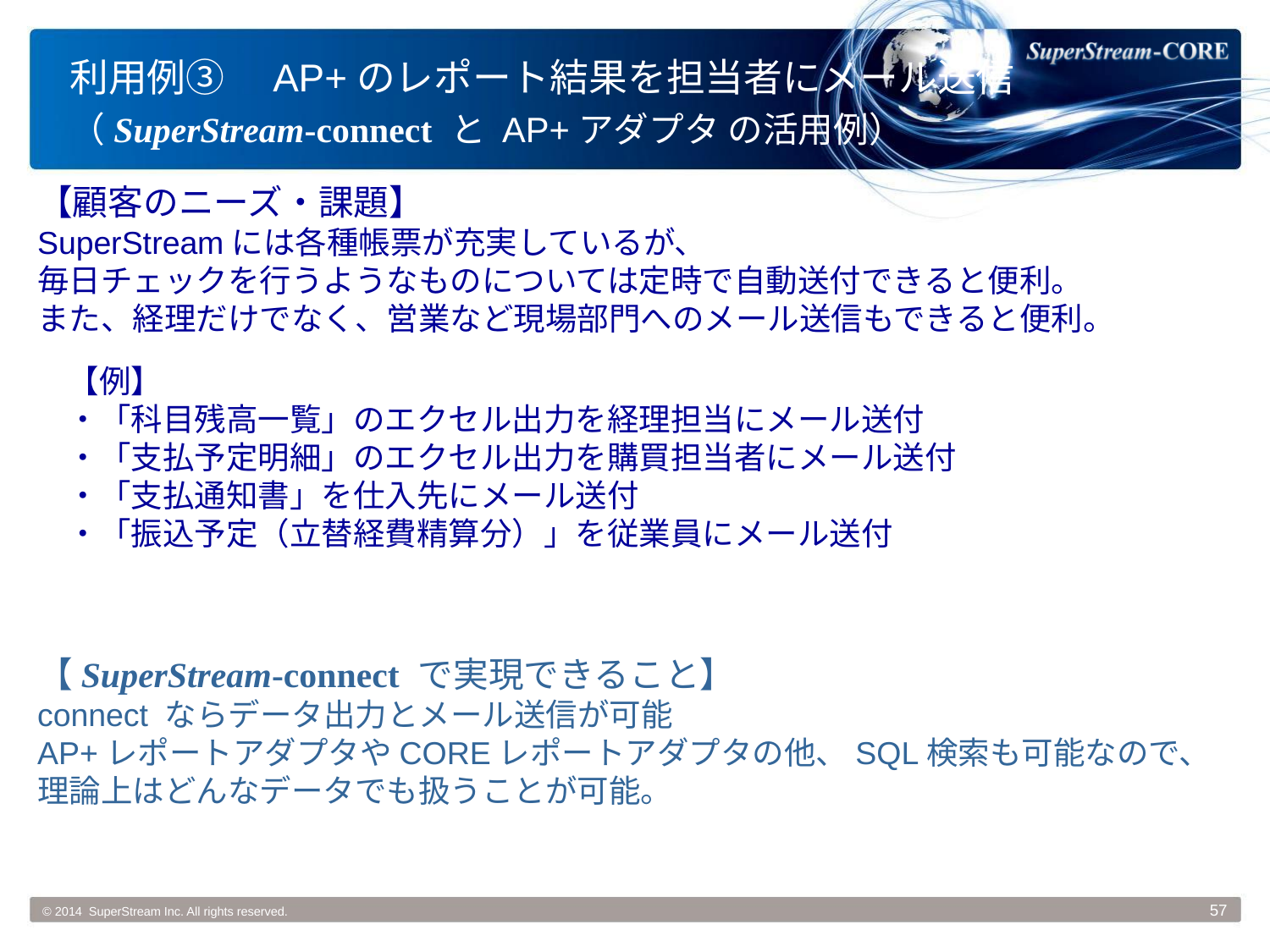

# 利用例③　AP+のレポート結果を担当者にメール送信 （SuperStream-connect と AP+アダプタ の活用例）
【顧客のニーズ・課題】
SuperStreamには各種帳票が充実しているが、
毎日チェックを行うようなものについては定時で自動送付できると便利。
また、経理だけでなく、営業など現場部門へのメール送信もできると便利。
【例】
・「科目残高一覧」のエクセル出力を経理担当にメール送付
・「支払予定明細」のエクセル出力を購買担当者にメール送付
・「支払通知書」を仕入先にメール送付
・「振込予定（立替経費精算分）」を従業員にメール送付

【SuperStream-connect で実現できること】
connect ならデータ出力とメール送信が可能
AP+レポートアダプタやCOREレポートアダプタの他、SQL検索も可能なので、
理論上はどんなデータでも扱うことが可能。
© 2014  SuperStream Inc. All rights reserved.
57